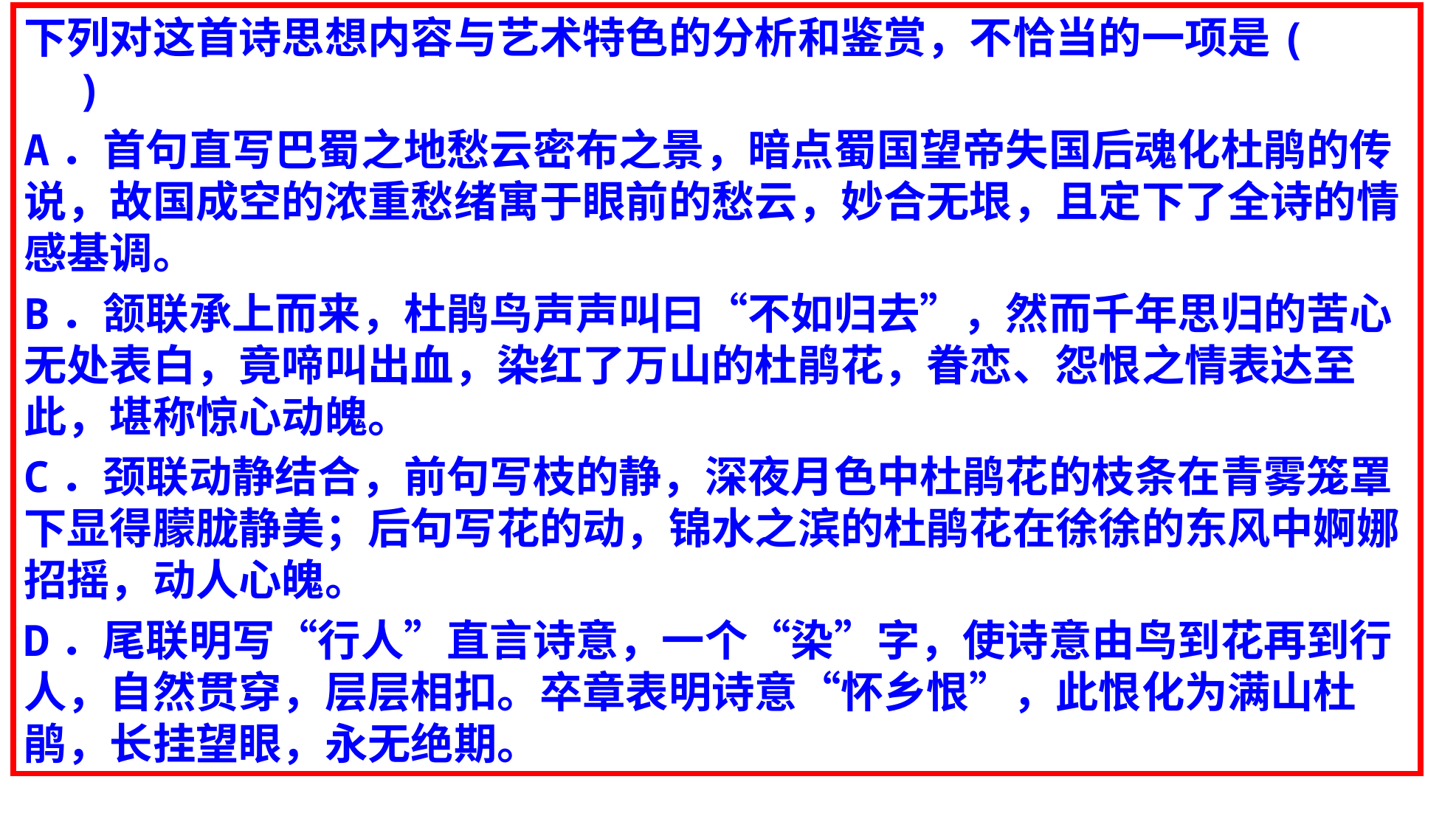

下列对这首诗思想内容与艺术特色的分析和鉴赏，不恰当的一项是(　　)
A．首句直写巴蜀之地愁云密布之景，暗点蜀国望帝失国后魂化杜鹃的传说，故国成空的浓重愁绪寓于眼前的愁云，妙合无垠，且定下了全诗的情感基调。
B．颔联承上而来，杜鹃鸟声声叫曰“不如归去”，然而千年思归的苦心无处表白，竟啼叫出血，染红了万山的杜鹃花，眷恋、怨恨之情表达至此，堪称惊心动魄。
C．颈联动静结合，前句写枝的静，深夜月色中杜鹃花的枝条在青雾笼罩下显得朦胧静美；后句写花的动，锦水之滨的杜鹃花在徐徐的东风中婀娜招摇，动人心魄。
D．尾联明写“行人”直言诗意，一个“染”字，使诗意由鸟到花再到行人，自然贯穿，层层相扣。卒章表明诗意“怀乡恨”，此恨化为满山杜鹃，长挂望眼，永无绝期。